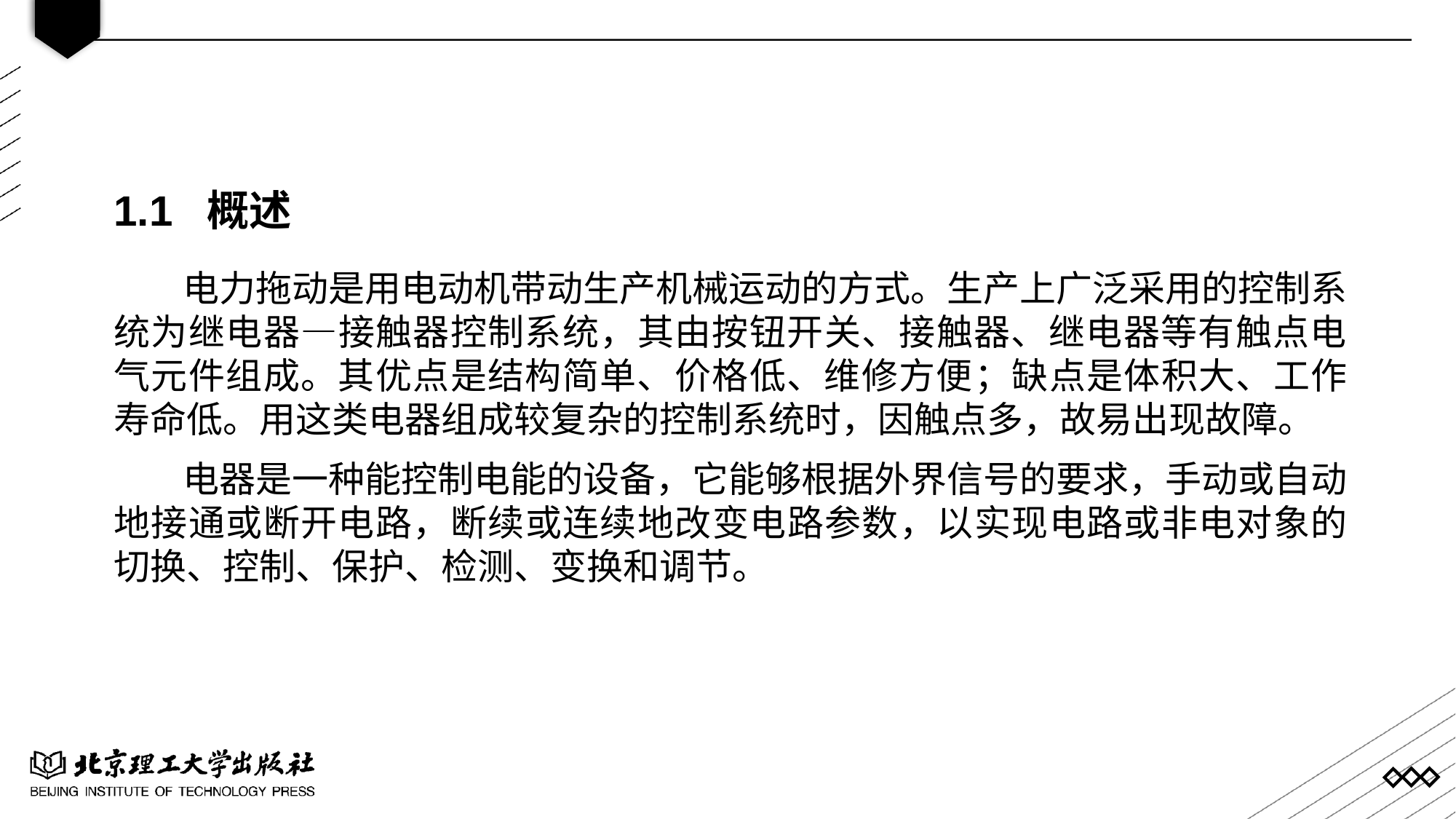

1.1  概述
电力拖动是用电动机带动生产机械运动的方式。生产上广泛采用的控制系统为继电器—接触器控制系统，其由按钮开关、接触器、继电器等有触点电气元件组成。其优点是结构简单、价格低、维修方便；缺点是体积大、工作寿命低。用这类电器组成较复杂的控制系统时，因触点多，故易出现故障。
电器是一种能控制电能的设备，它能够根据外界信号的要求，手动或自动地接通或断开电路，断续或连续地改变电路参数，以实现电路或非电对象的切换、控制、保护、检测、变换和调节。